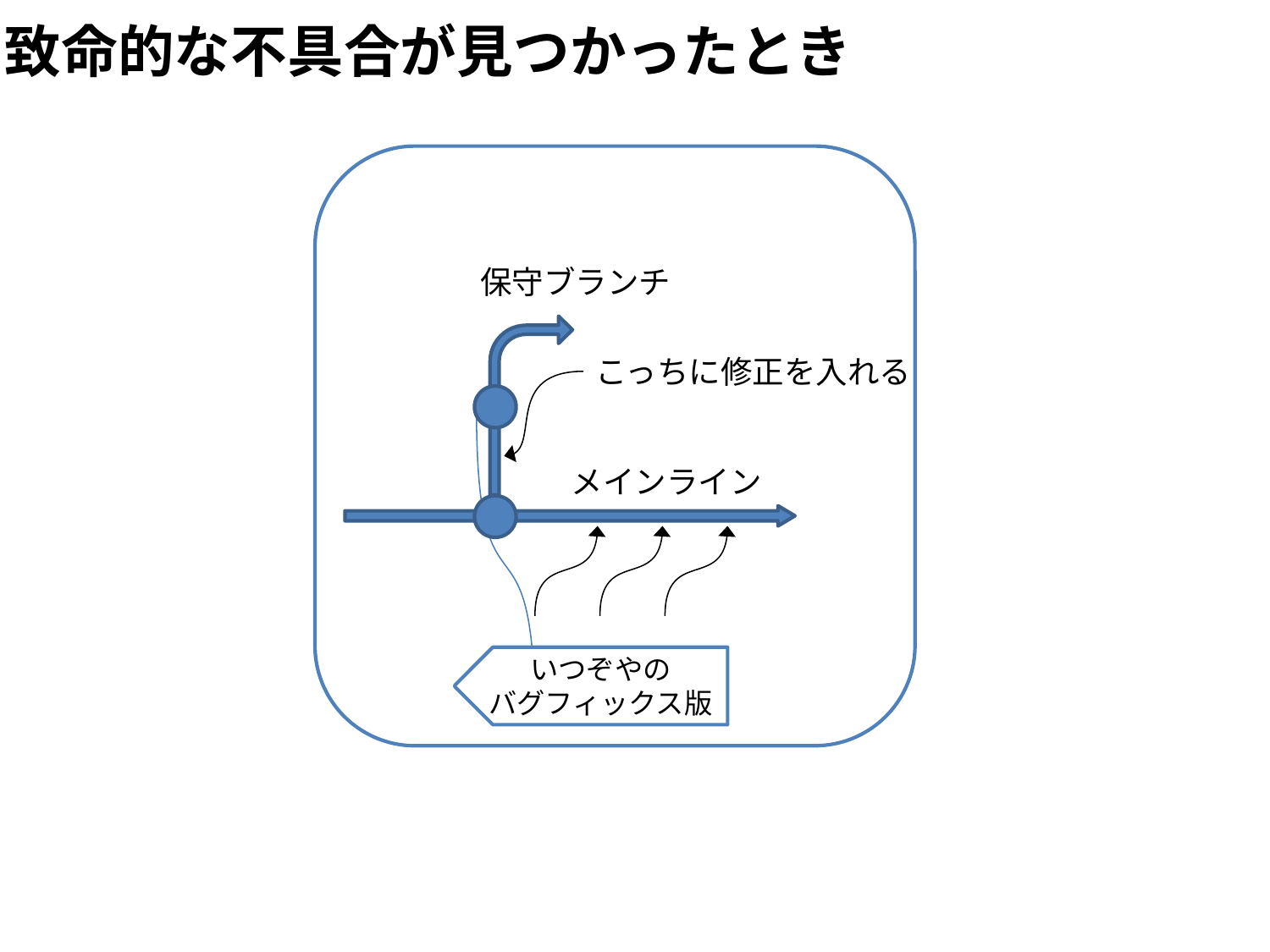

致命的な不具合が見つかったとき

保守ブランチ

こっちに修正を入れる

メインライン

いつぞやの
バグフィックス版